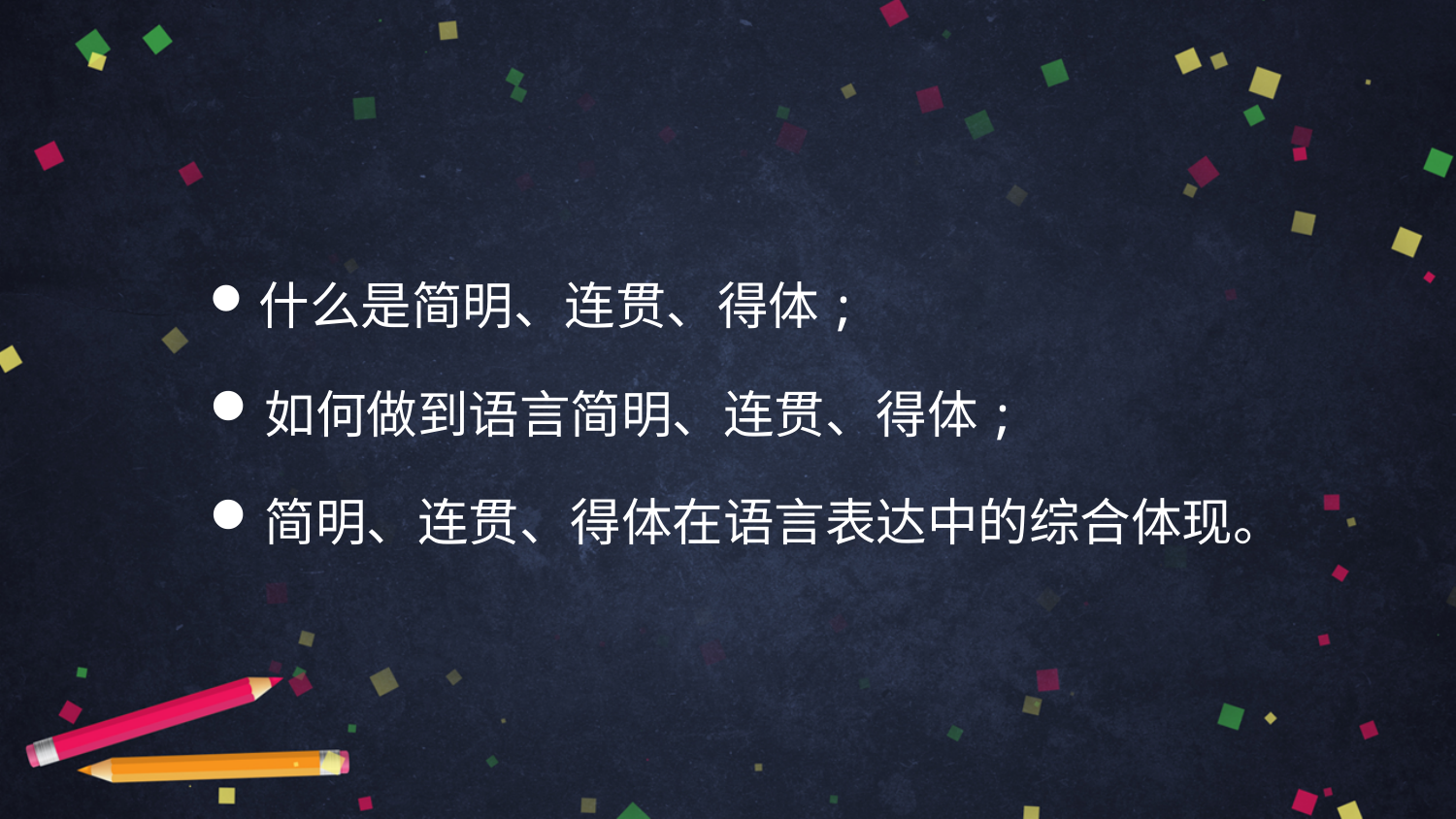

#
 什么是简明、连贯、得体;
 如何做到语言简明、连贯、得体;
 简明、连贯、得体在语言表达中的综合体现。